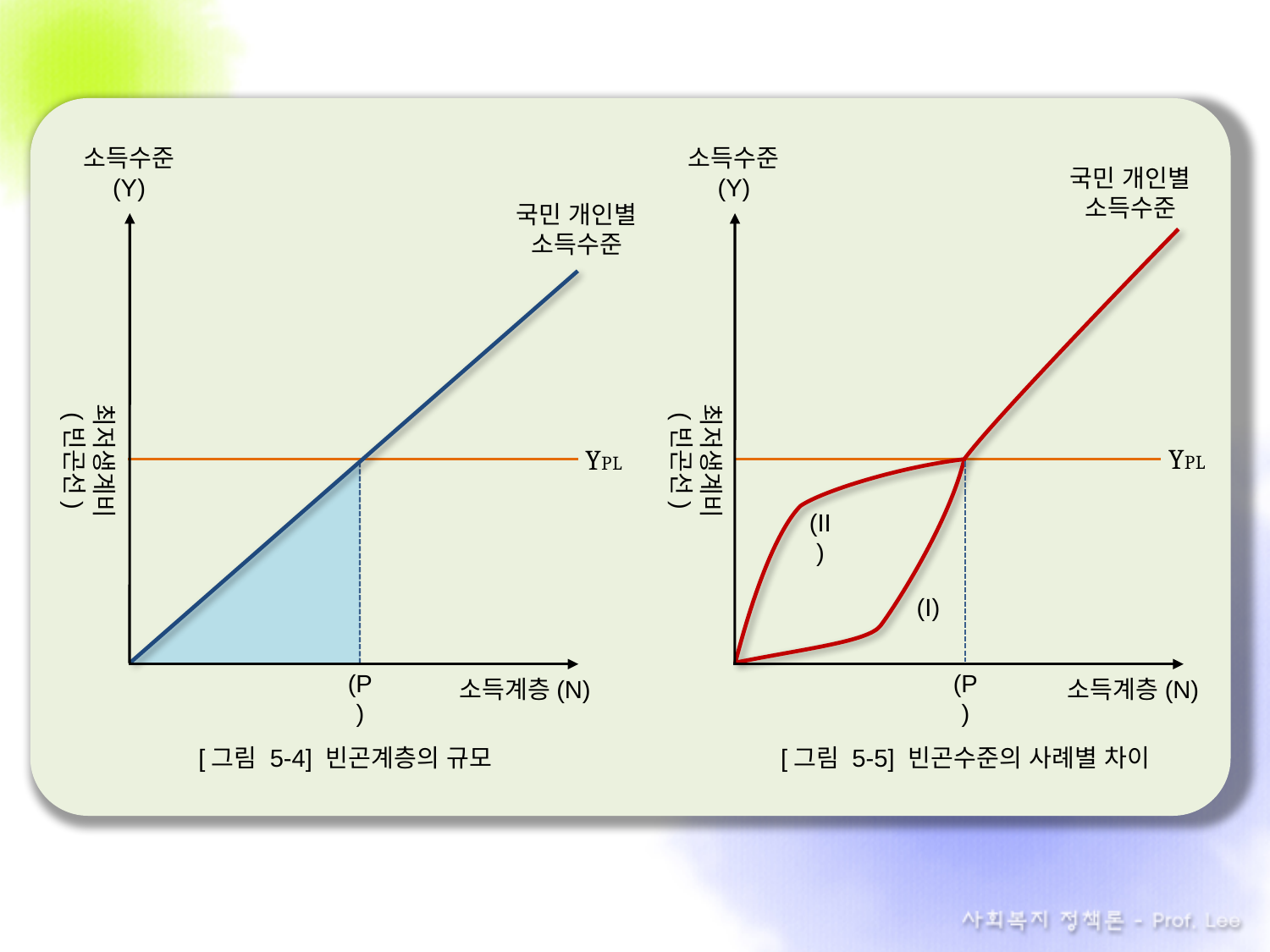

소득수준
(Y)
소득수준
(Y)
국민 개인별
소득수준
국민 개인별
소득수준

최저생계비
(빈곤선)
최저생계비
(빈곤선)
YPL
YPL

(II)
(I)
(P)
(P)
소득계층(N)
소득계층(N)
[그림 5-4] 빈곤계층의 규모
[그림 5-5] 빈곤수준의 사례별 차이